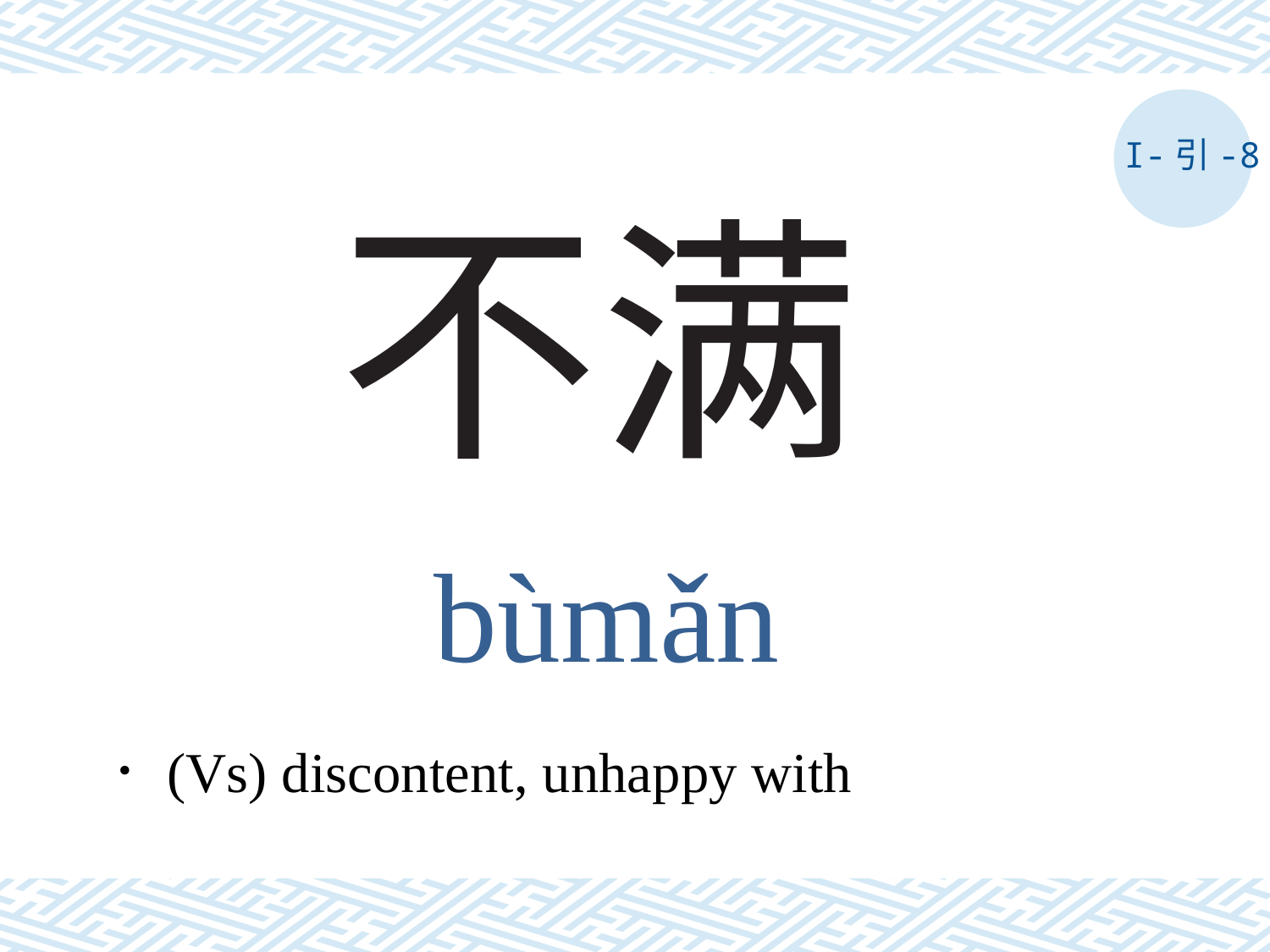

I-引-8

# 不满
bùmǎn
．(Vs) discontent, unhappy with